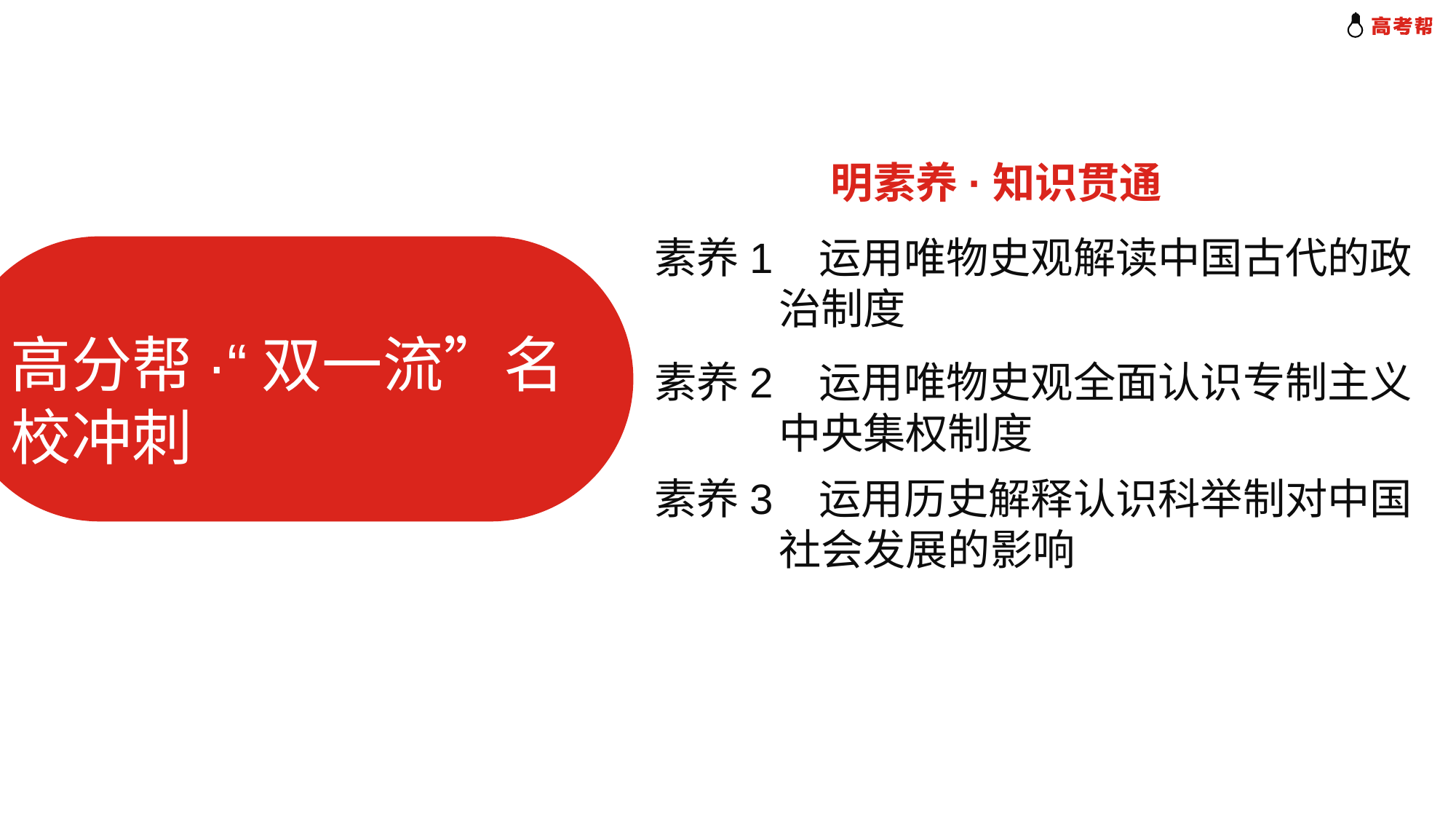

明素养·知识贯通
素养1   运用唯物史观解读中国古代的政
            治制度
高分帮·“双一流”名校冲刺
素养2   运用唯物史观全面认识专制主义
            中央集权制度
素养3   运用历史解释认识科举制对中国
            社会发展的影响